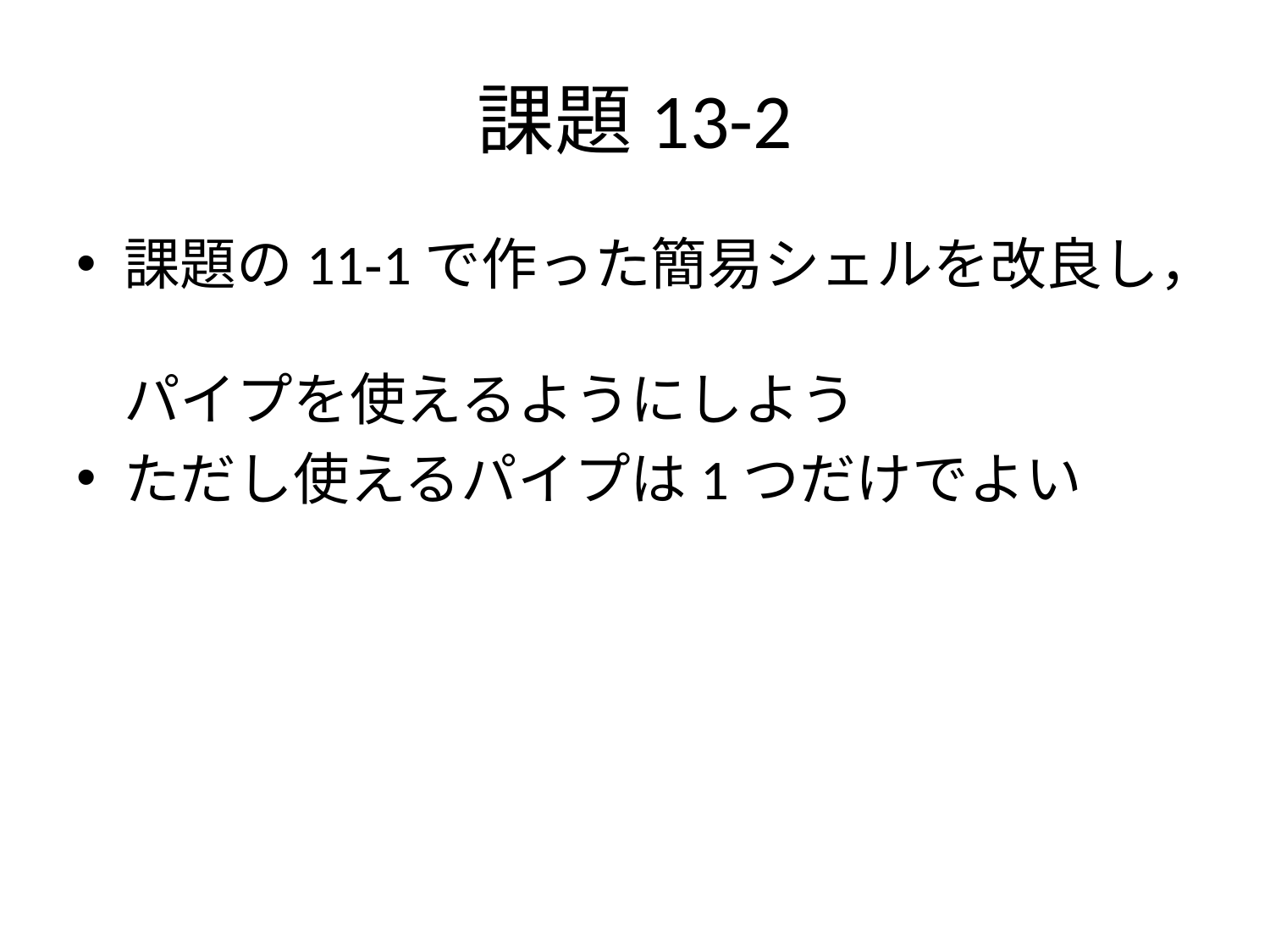

# 課題13-2
課題の11‐1で作った簡易シェルを改良し，
パイプを使えるようにしよう
ただし使えるパイプは1つだけでよい